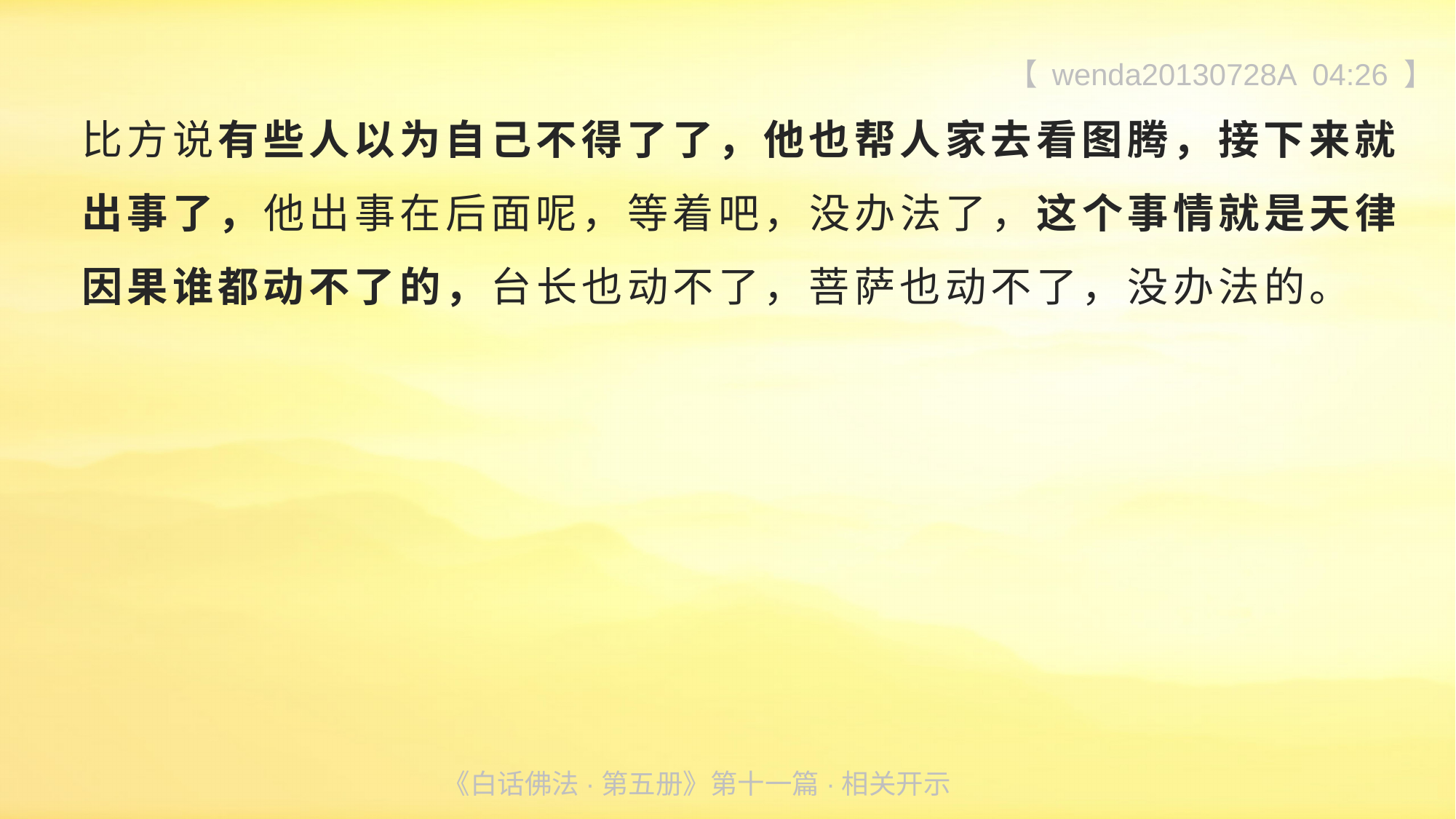

【 wenda20130728A  04:26 】
比方说有些人以为自己不得了了，他也帮人家去看图腾，接下来就出事了，他出事在后面呢，等着吧，没办法了，这个事情就是天律因果谁都动不了的，台长也动不了，菩萨也动不了，没办法的。

《白话佛法·第五册》第十一篇·相关开示